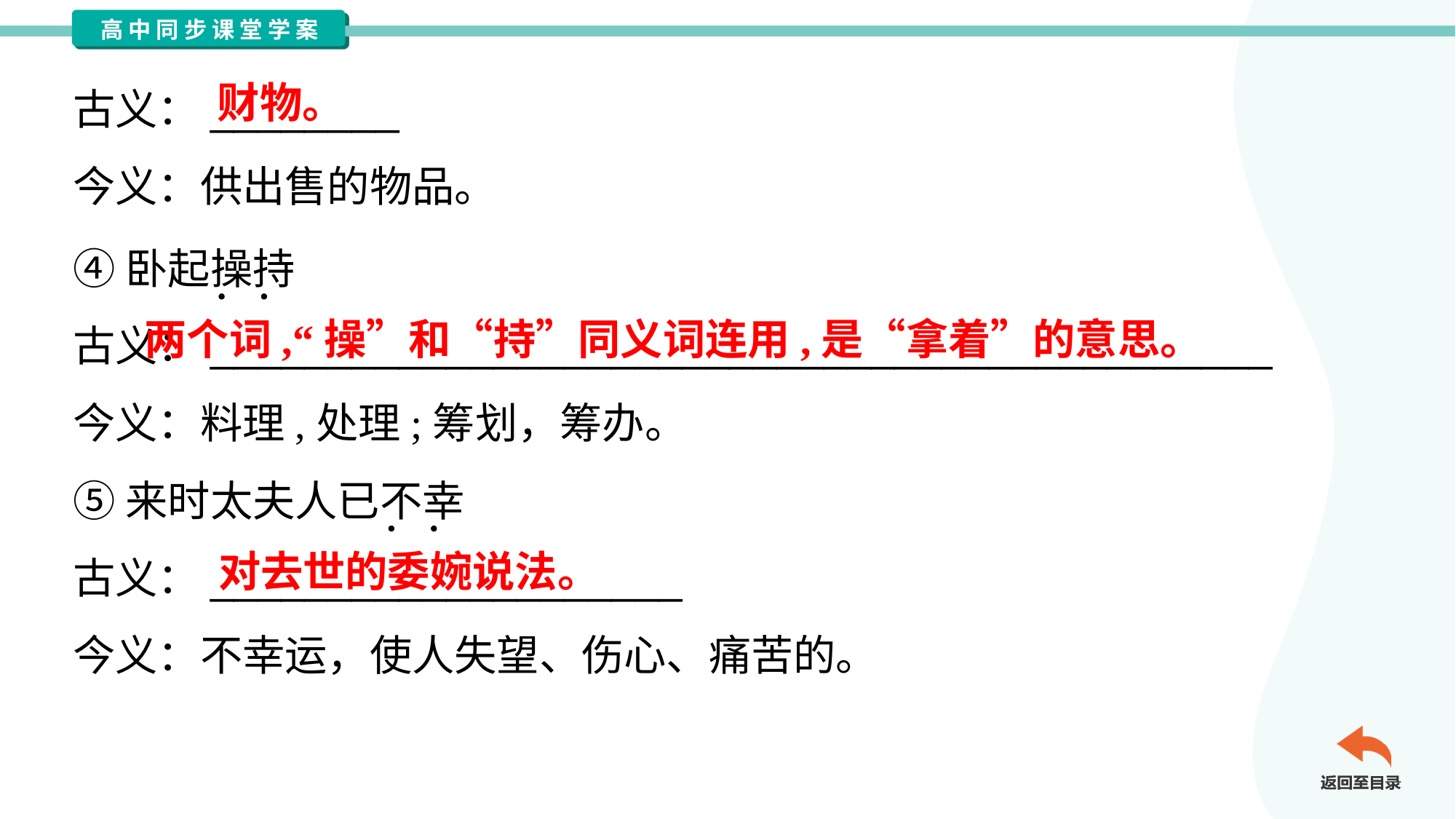

财物。
古义：________
今义：供出售的物品。
④卧起操持
古义：_____________________________________________
今义：料理,处理;筹划，筹办。
⑤来时太夫人已不幸
古义：____________________
今义：不幸运，使人失望、伤心、痛苦的。

两个词,“操”和“持”同义词连用,是“拿着”的意思。

对去世的委婉说法。